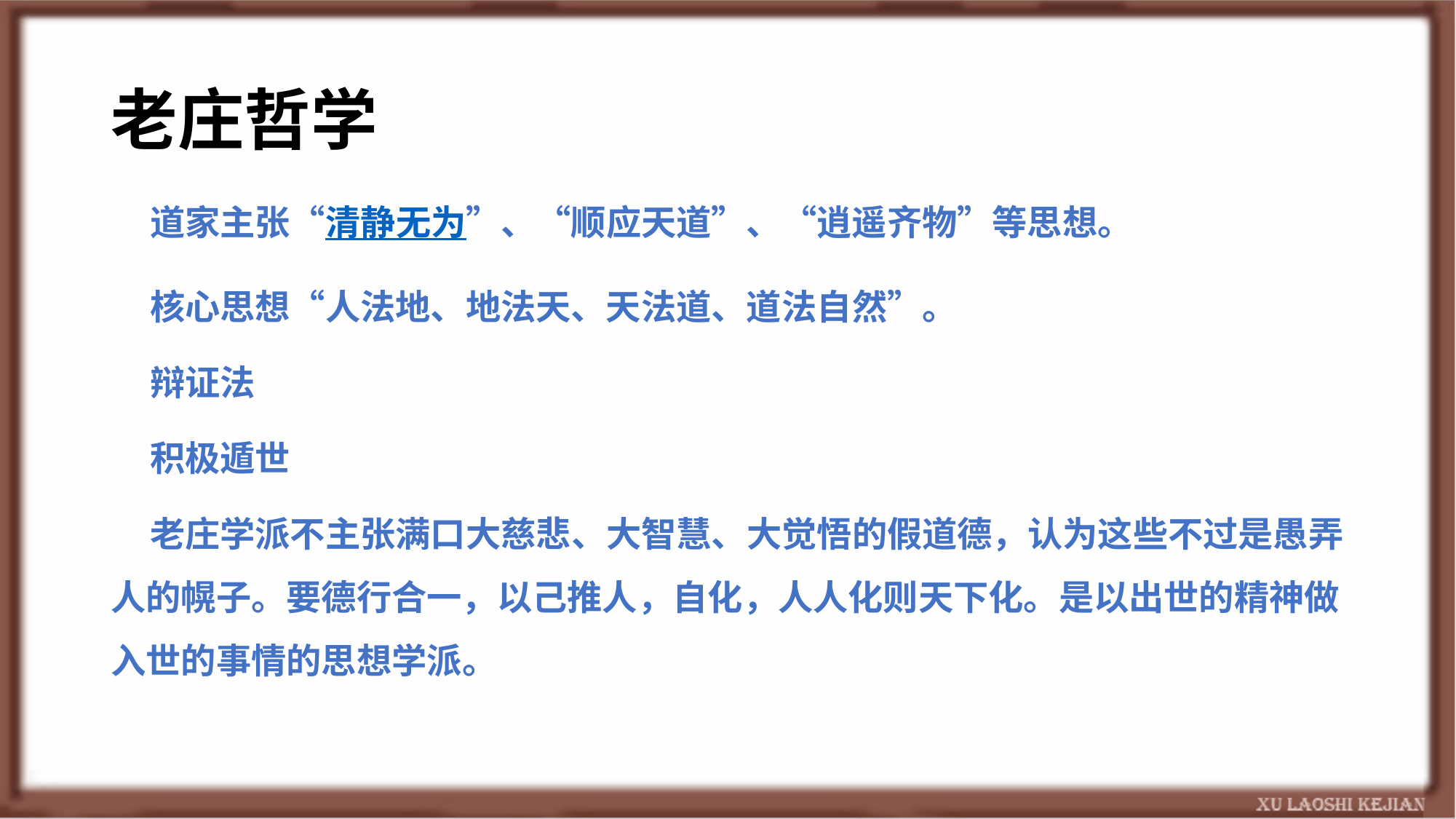

# 老庄哲学
    道家主张“清静无为”、“顺应天道”、“逍遥齐物”等思想。
    核心思想“人法地、地法天、天法道、道法自然”。
    辩证法
    积极遁世
    老庄学派不主张满口大慈悲、大智慧、大觉悟的假道德，认为这些不过是愚弄人的幌子。要德行合一，以己推人，自化，人人化则天下化。是以出世的精神做入世的事情的思想学派。